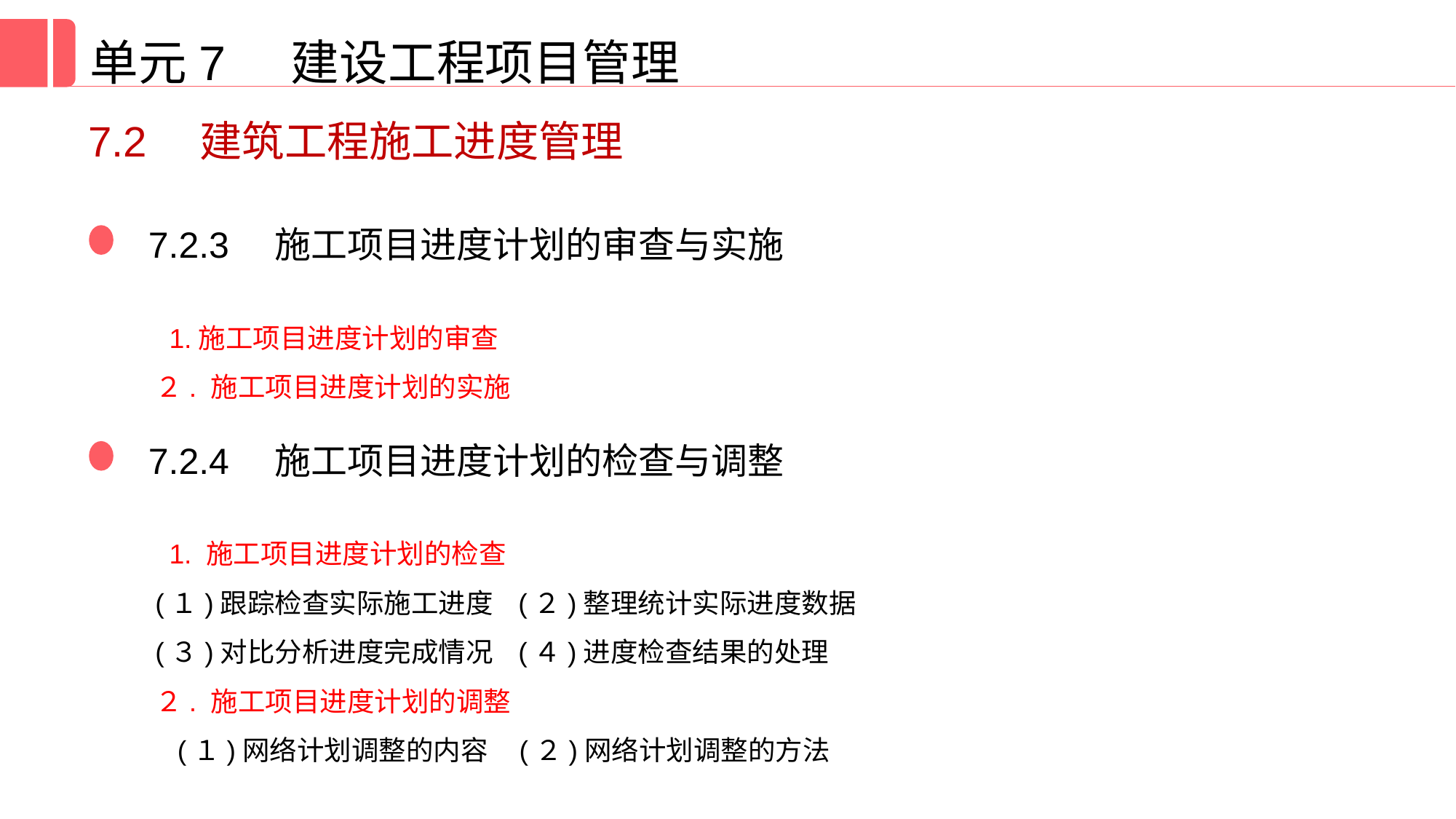

单元7    建设工程项目管理

7.2　建筑工程施工进度管理
7.2.3　施工项目进度计划的审查与实施

      1.施工项目进度计划的审查
２. 施工项目进度计划的实施

7.2.4　施工项目进度计划的检查与调整

      1. 施工项目进度计划的检查
(１)跟踪检查实际施工进度   (２)整理统计实际进度数据
(３)对比分析进度完成情况   (４)进度检查结果的处理
２. 施工项目进度计划的调整
(１)网络计划调整的内容    (２)网络计划调整的方法